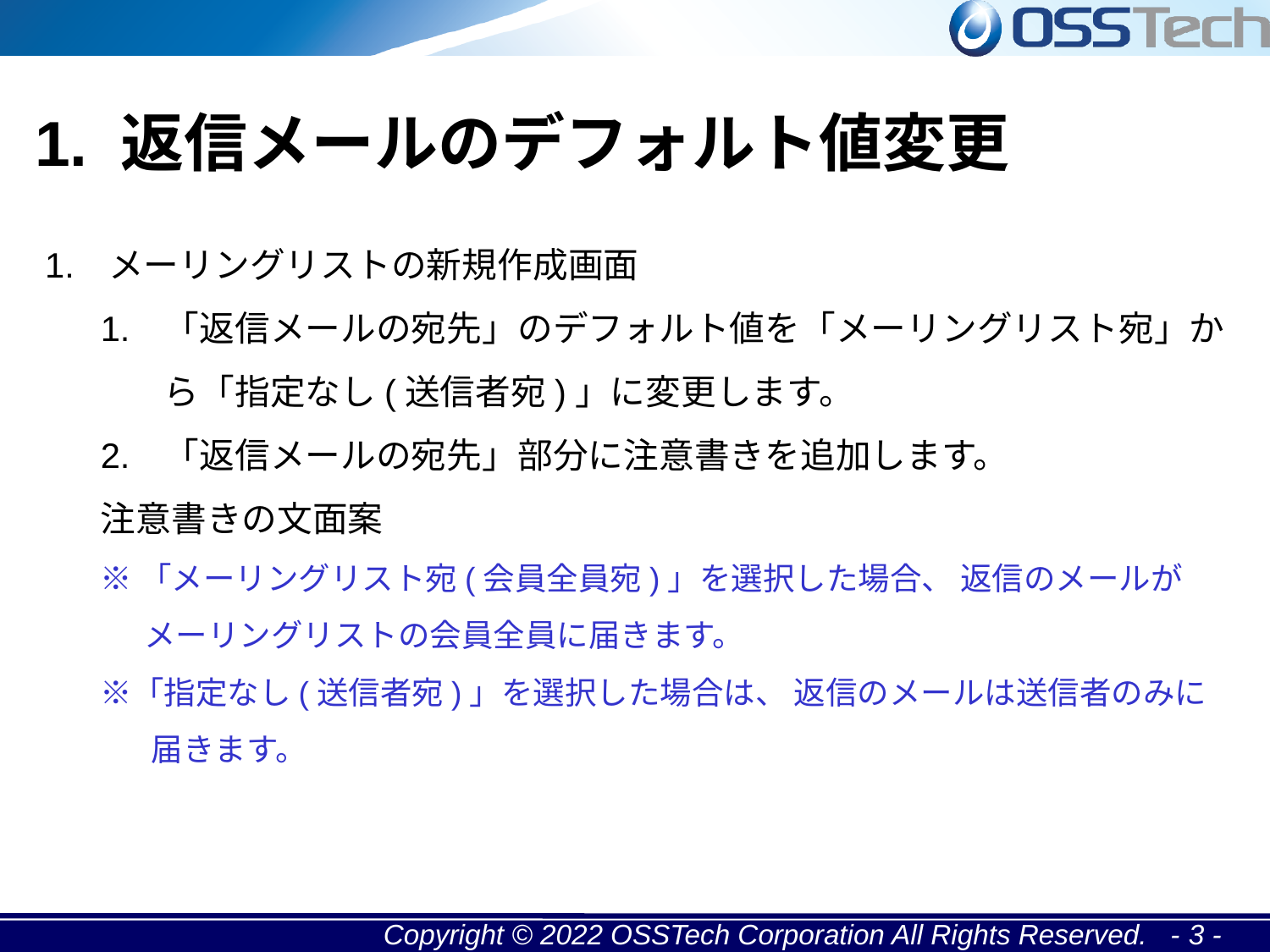

1. 返信メールのデフォルト値変更
メーリングリストの新規作成画面
「返信メールの宛先」のデフォルト値を「メーリングリスト宛」から「指定なし(送信者宛)」に変更します。
「返信メールの宛先」部分に注意書きを追加します。
注意書きの文面案
※「メーリングリスト宛(会員全員宛)」を選択した場合、 返信のメールが
     メーリングリストの会員全員に届きます。
※「指定なし(送信者宛)」を選択した場合は、 返信のメールは送信者のみに
      届きます。